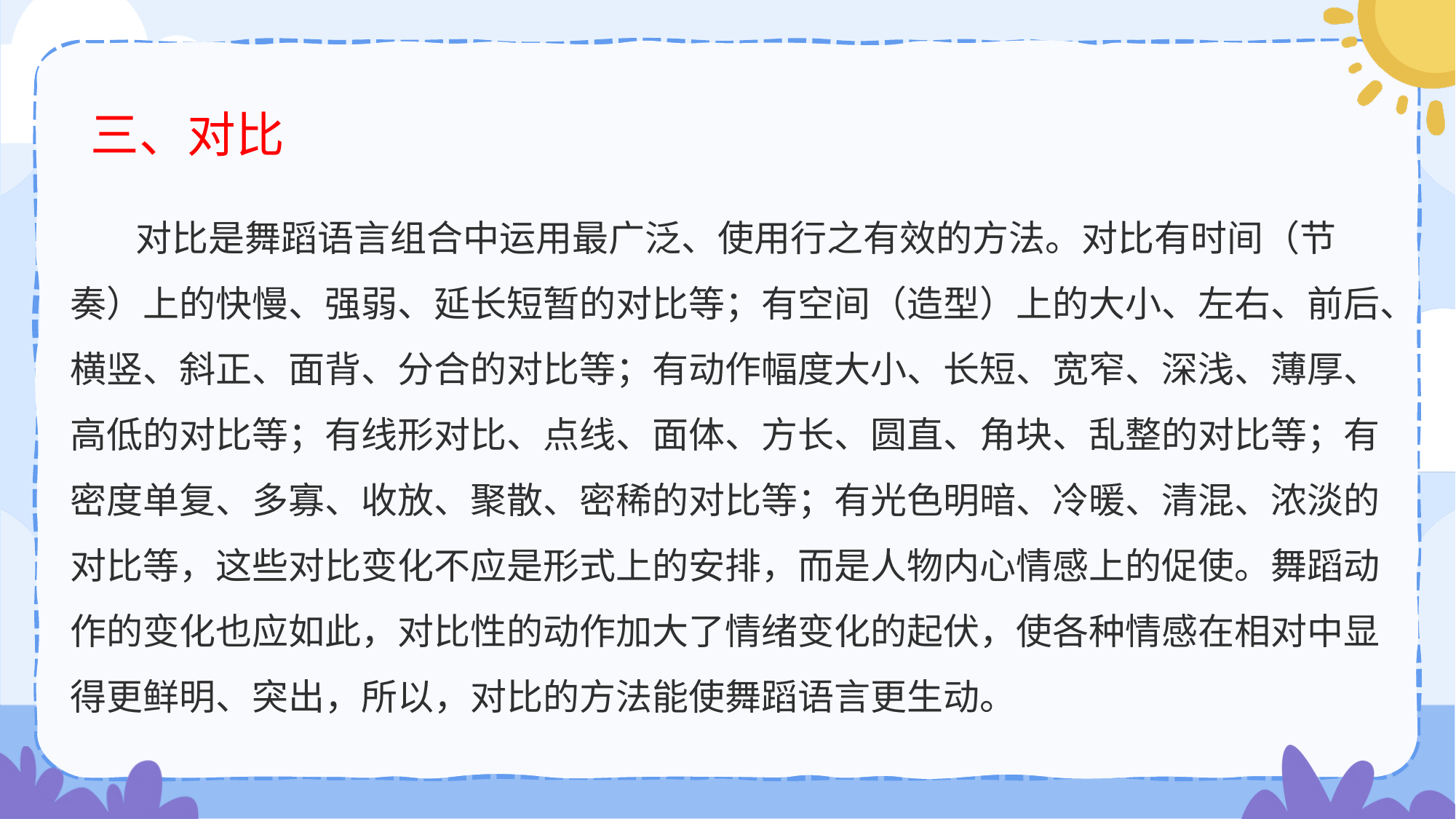

# 三、对比
       对比是舞蹈语言组合中运用最广泛、使用行之有效的方法。对比有时间（节奏）上的快慢、强弱、延长短暂的对比等；有空间（造型）上的大小、左右、前后、横竖、斜正、面背、分合的对比等；有动作幅度大小、长短、宽窄、深浅、薄厚、高低的对比等；有线形对比、点线、面体、方长、圆直、角块、乱整的对比等；有密度单复、多寡、收放、聚散、密稀的对比等；有光色明暗、冷暖、清混、浓淡的对比等，这些对比变化不应是形式上的安排，而是人物内心情感上的促使。舞蹈动作的变化也应如此，对比性的动作加大了情绪变化的起伏，使各种情感在相对中显得更鲜明、突出，所以，对比的方法能使舞蹈语言更生动。